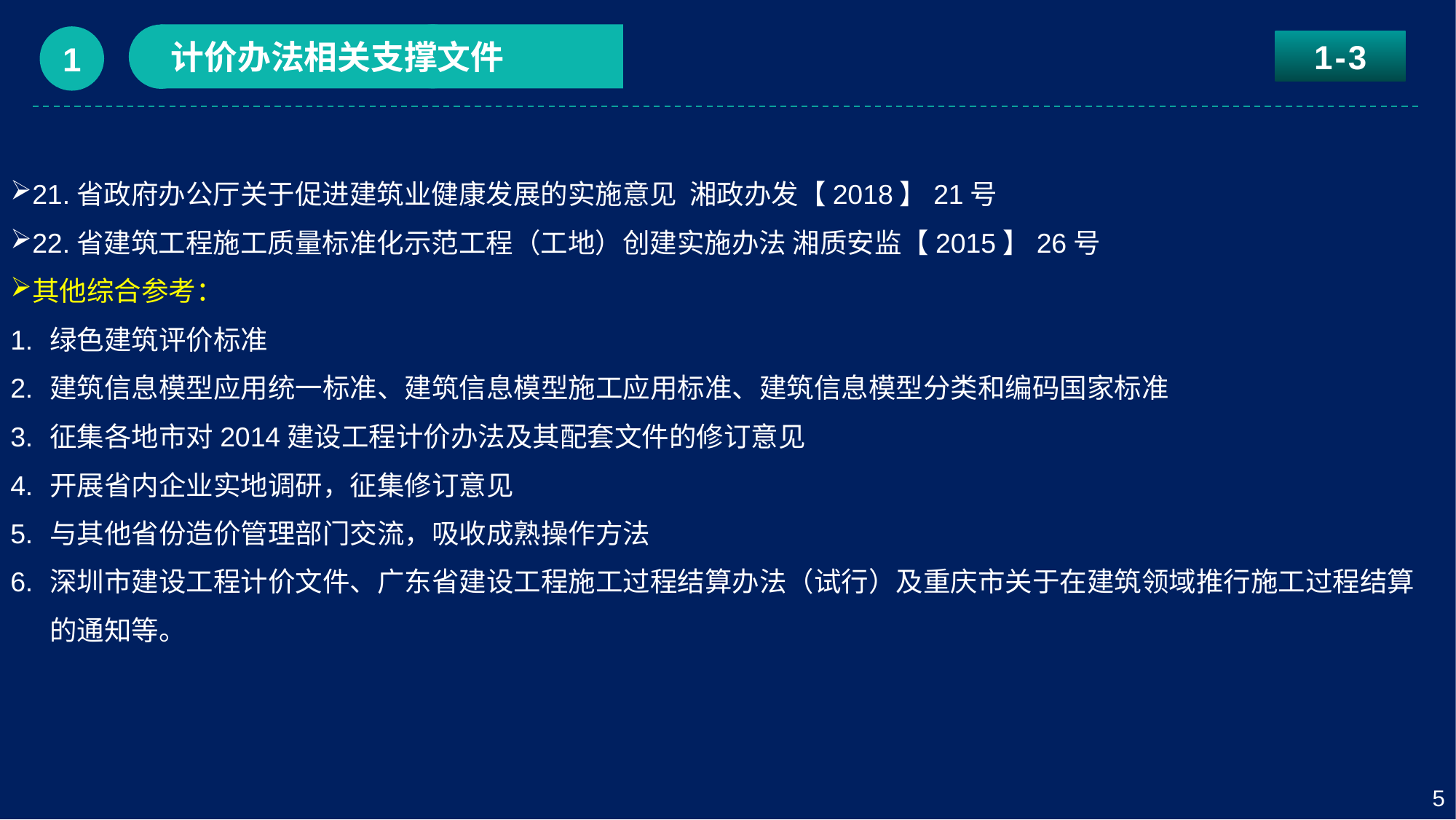

计价办法相关支撑文件

1
1-3

21.省政府办公厅关于促进建筑业健康发展的实施意见  湘政办发【2018】21号
22.省建筑工程施工质量标准化示范工程（工地）创建实施办法 湘质安监【2015】26号
其他综合参考：
绿色建筑评价标准
建筑信息模型应用统一标准、建筑信息模型施工应用标准、建筑信息模型分类和编码国家标准
征集各地市对2014建设工程计价办法及其配套文件的修订意见
开展省内企业实地调研，征集修订意见
与其他省份造价管理部门交流，吸收成熟操作方法
深圳市建设工程计价文件、广东省建设工程施工过程结算办法（试行）及重庆市关于在建筑领域推行施工过程结算的通知等。
5